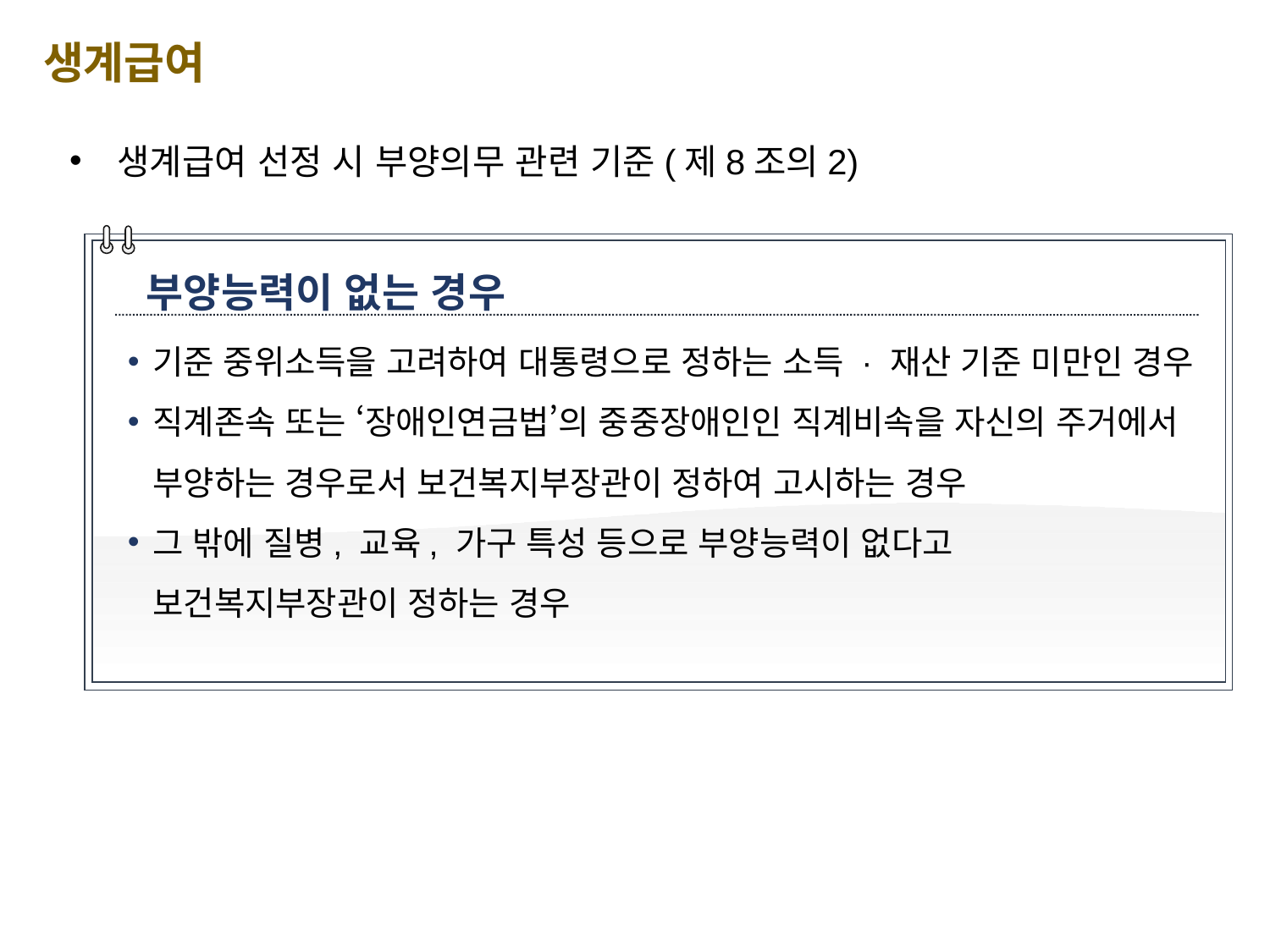

생계급여
생계급여 선정 시 부양의무 관련 기준(제8조의2)

부양능력이 없는 경우
기준 중위소득을 고려하여 대통령으로 정하는 소득 · 재산 기준 미만인 경우
직계존속 또는 ‘장애인연금법’의 중중장애인인 직계비속을 자신의 주거에서 부양하는 경우로서 보건복지부장관이 정하여 고시하는 경우
그 밖에 질병, 교육, 가구 특성 등으로 부양능력이 없다고 보건복지부장관이 정하는 경우